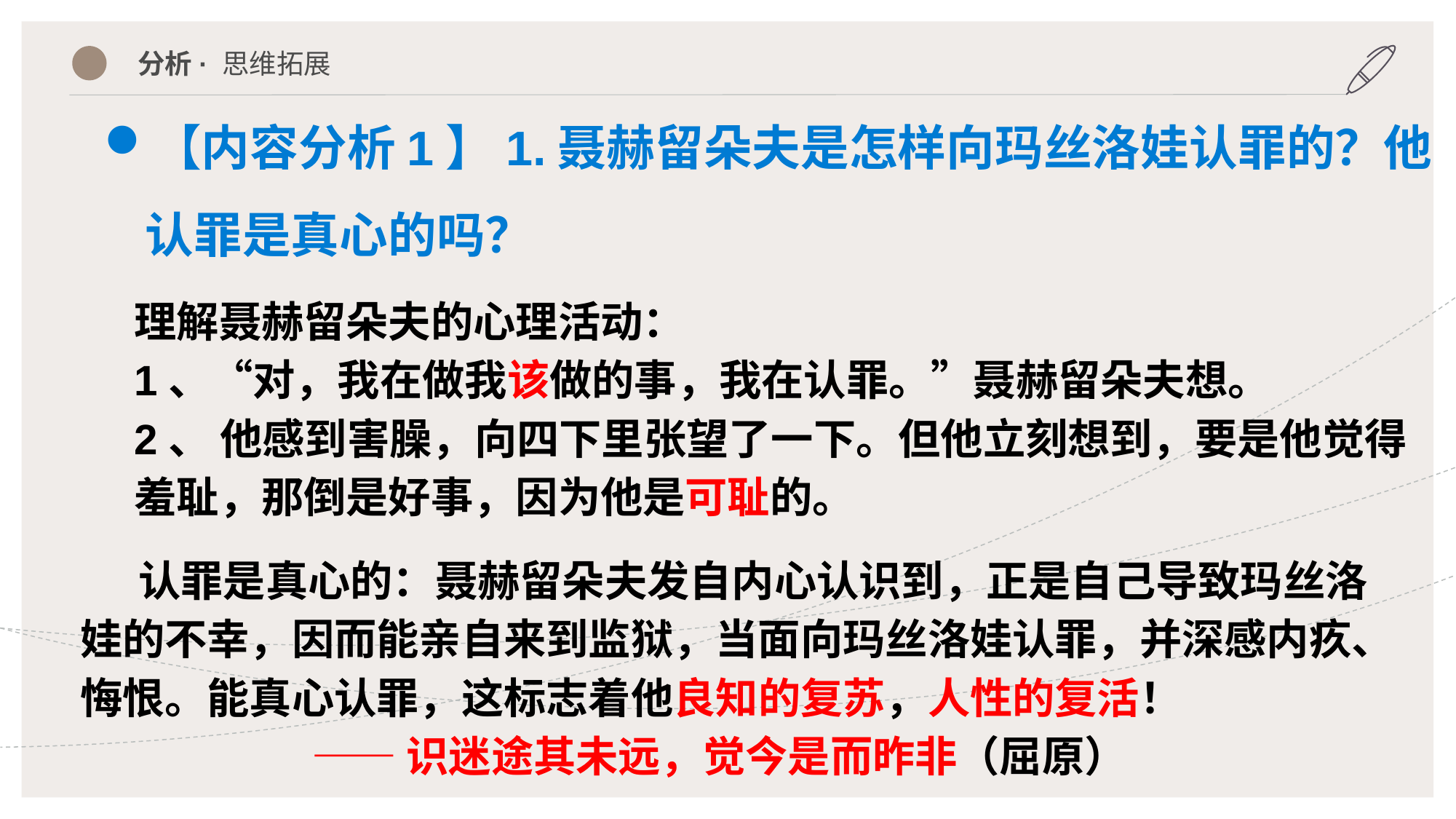

分析· 思维拓展

【内容分析1】1.聂赫留朵夫是怎样向玛丝洛娃认罪的？他认罪是真心的吗？
理解聂赫留朵夫的心理活动：
1、“对，我在做我该做的事，我在认罪。”聂赫留朵夫想。
2、 他感到害臊，向四下里张望了一下。但他立刻想到，要是他觉得羞耻，那倒是好事，因为他是可耻的。

     认罪是真心的：聂赫留朵夫发自内心认识到，正是自己导致玛丝洛娃的不幸，因而能亲自来到监狱，当面向玛丝洛娃认罪，并深感内疚、悔恨。能真心认罪，这标志着他良知的复苏，人性的复活！
                        ——识迷途其未远，觉今是而昨非（屈原）